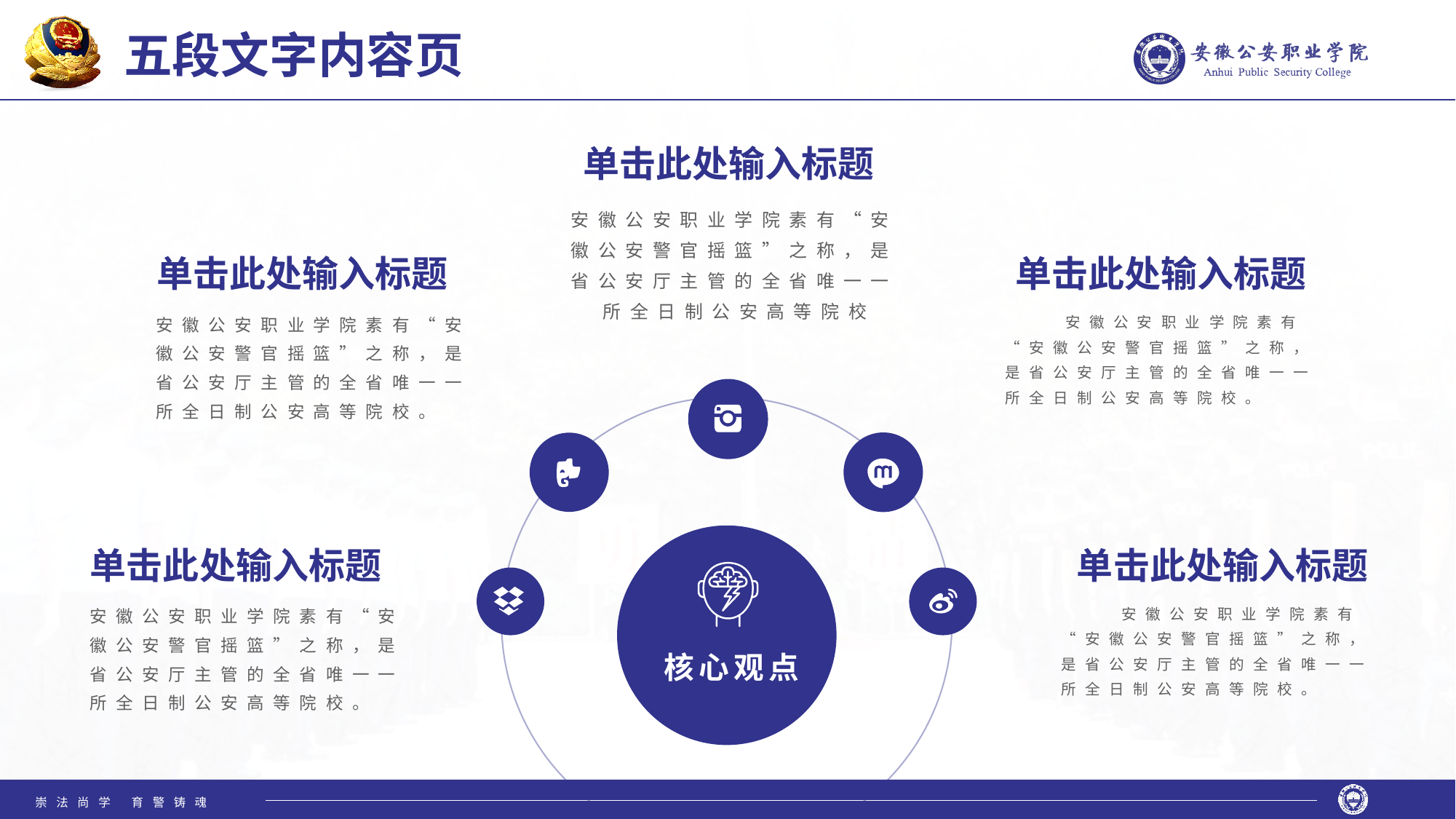

# 五段文字内容页
单击此处输入标题
安徽公安职业学院素有“安徽公安警官摇篮”之称，是省公安厅主管的全省唯一一所全日制公安高等院校
单击此处输入标题
单击此处输入标题
安徽公安职业学院素有“安徽公安警官摇篮”之称，是省公安厅主管的全省唯一一所全日制公安高等院校。
	安徽公安职业学院素有“安徽公安警官摇篮”之称，是省公安厅主管的全省唯一一所全日制公安高等院校。

核心观点

单击此处输入标题
单击此处输入标题
安徽公安职业学院素有“安徽公安警官摇篮”之称，是省公安厅主管的全省唯一一所全日制公安高等院校。
	安徽公安职业学院素有“安徽公安警官摇篮”之称，是省公安厅主管的全省唯一一所全日制公安高等院校。